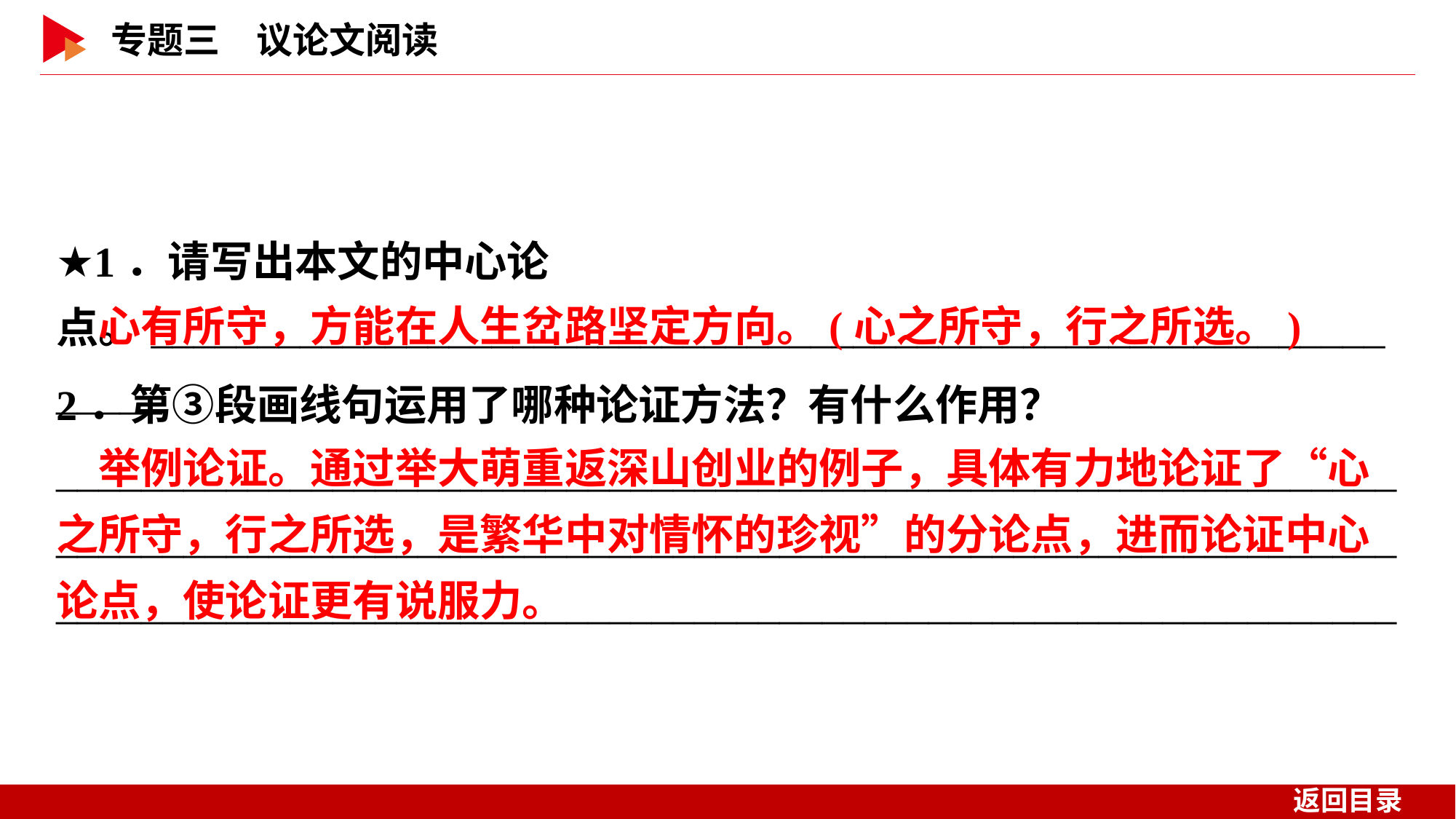

★1．请写出本文的中心论点。_______________________________________________________________
　心有所守，方能在人生岔路坚定方向。(心之所守，行之所选。)
2．第③段画线句运用了哪种论证方法？有什么作用？_____________________________________________________________________________________________________________________________________________________________________________________________
　举例论证。通过举大萌重返深山创业的例子，具体有力地论证了“心之所守，行之所选，是繁华中对情怀的珍视”的分论点，进而论证中心论点，使论证更有说服力。